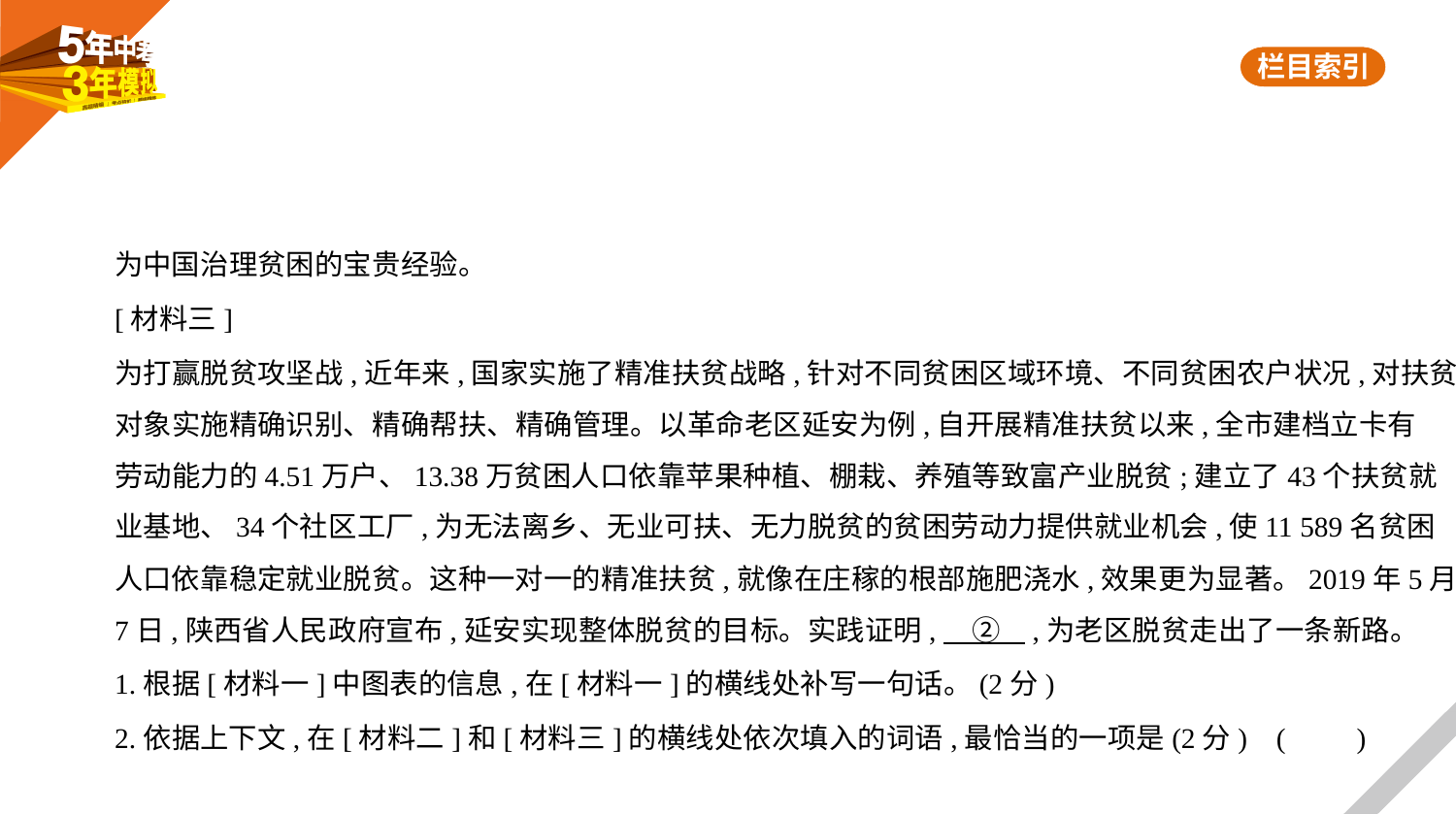

为中国治理贫困的宝贵经验。
[材料三]
为打赢脱贫攻坚战,近年来,国家实施了精准扶贫战略,针对不同贫困区域环境、不同贫困农户状况,对扶贫
对象实施精确识别、精确帮扶、精确管理。以革命老区延安为例,自开展精准扶贫以来,全市建档立卡有
劳动能力的4.51万户、13.38万贫困人口依靠苹果种植、棚栽、养殖等致富产业脱贫;建立了43个扶贫就
业基地、34个社区工厂,为无法离乡、无业可扶、无力脱贫的贫困劳动力提供就业机会,使11 589名贫困
人口依靠稳定就业脱贫。这种一对一的精准扶贫,就像在庄稼的根部施肥浇水,效果更为显著。2019年5月
7日,陕西省人民政府宣布,延安实现整体脱贫的目标。实践证明,　②    ,为老区脱贫走出了一条新路。
1.根据[材料一]中图表的信息,在[材料一]的横线处补写一句话。(2分)
2.依据上下文,在[材料二]和[材料三]的横线处依次填入的词语,最恰当的一项是(2分) (　　)